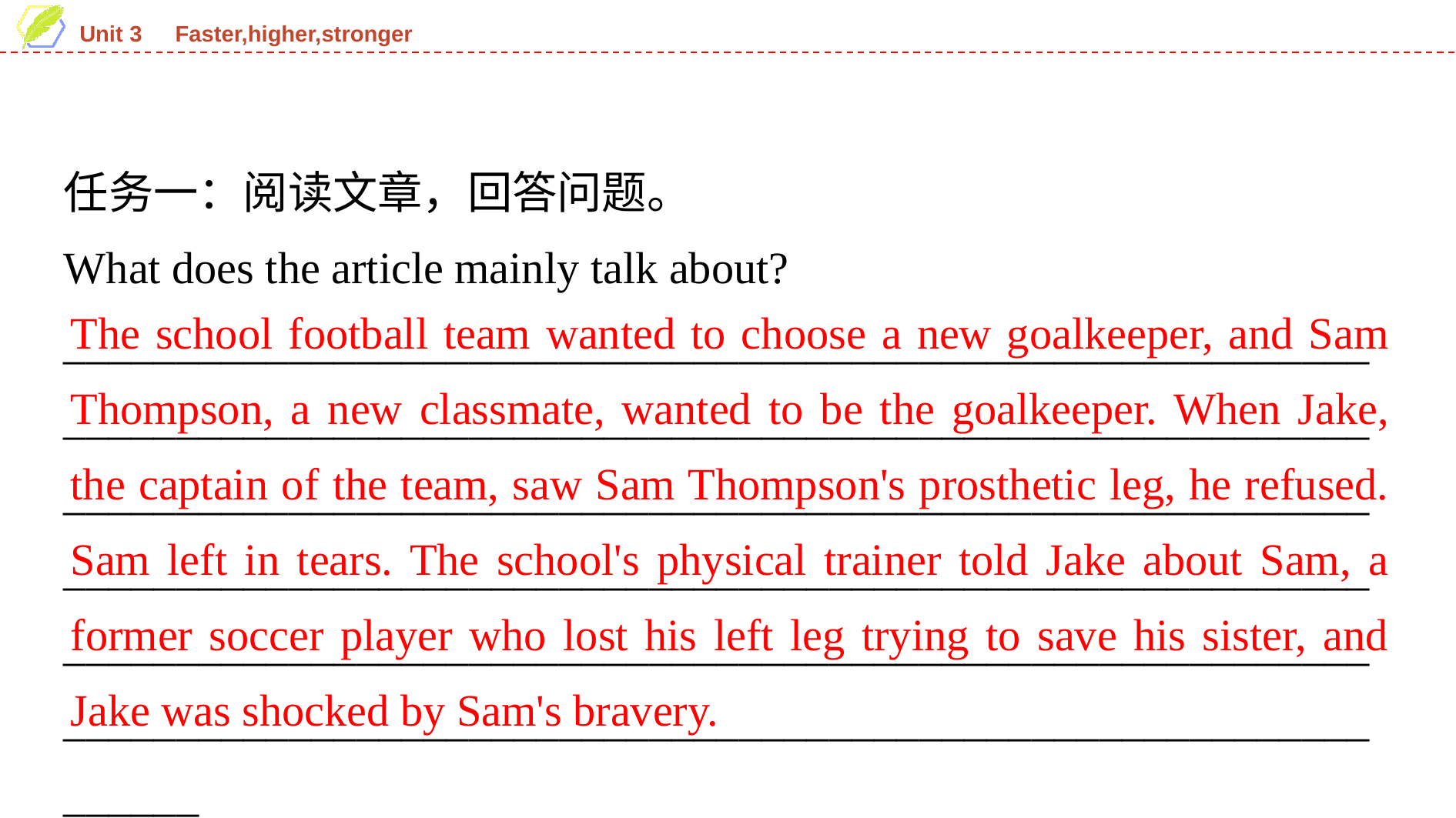

任务一：阅读文章，回答问题。
What does the article mainly talk about?
__________________________________________________________________________________________________________________________________________________________________________________________________________________________________________________________________________________________________________________________________________________________________
The school football team wanted to choose a new goalkeeper, and Sam Thompson, a new classmate, wanted to be the goalkeeper. When Jake, the captain of the team, saw Sam Thompson's prosthetic leg, he refused. Sam left in tears. The school's physical trainer told Jake about Sam, a former soccer player who lost his left leg trying to save his sister, and Jake was shocked by Sam's bravery.